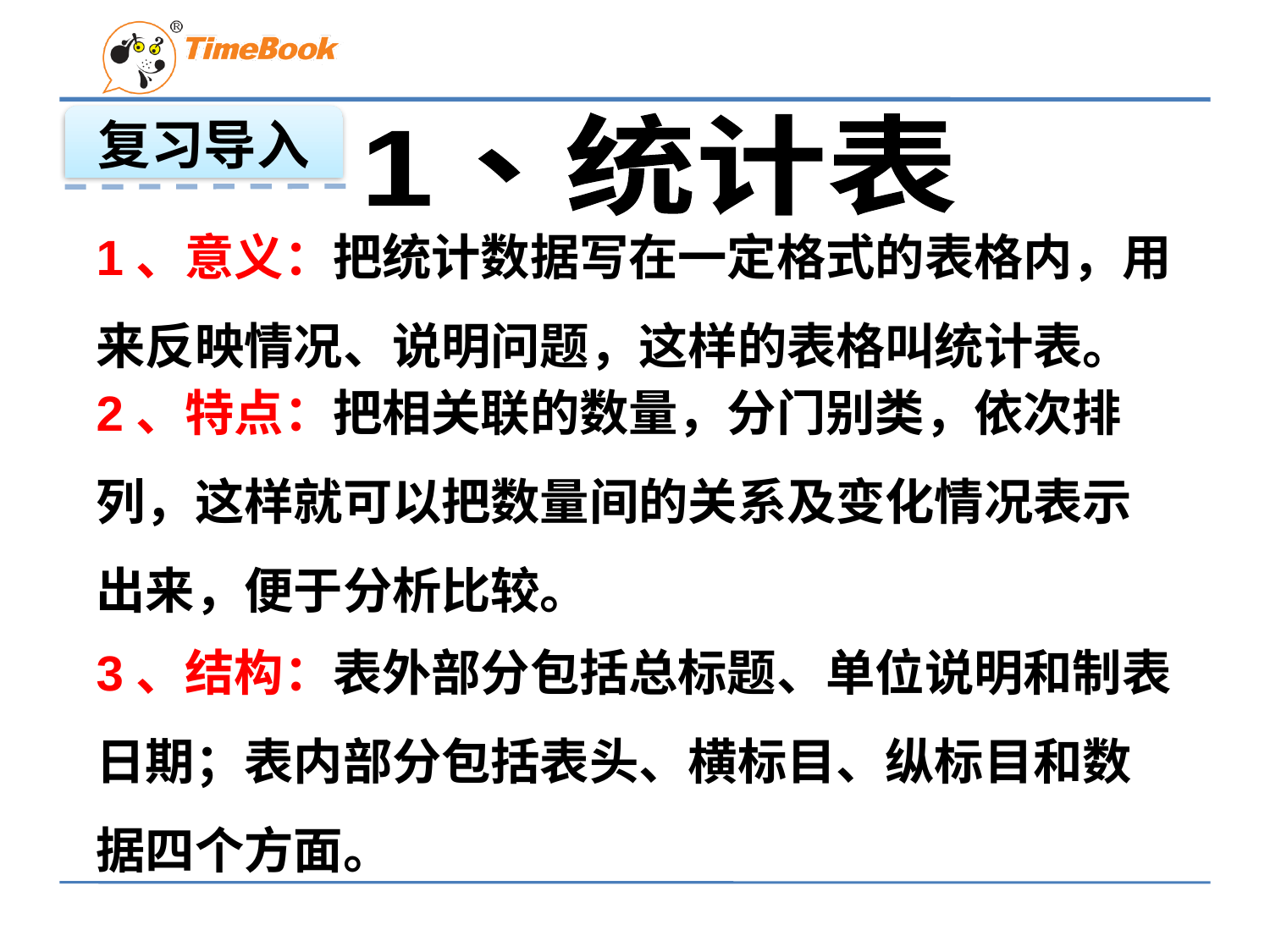

复习导入
1、统计表
1、意义：把统计数据写在一定格式的表格内，用来反映情况、说明问题，这样的表格叫统计表。
2、特点：把相关联的数量，分门别类，依次排列，这样就可以把数量间的关系及变化情况表示出来，便于分析比较。
3、结构：表外部分包括总标题、单位说明和制表日期；表内部分包括表头、横标目、纵标目和数据四个方面。